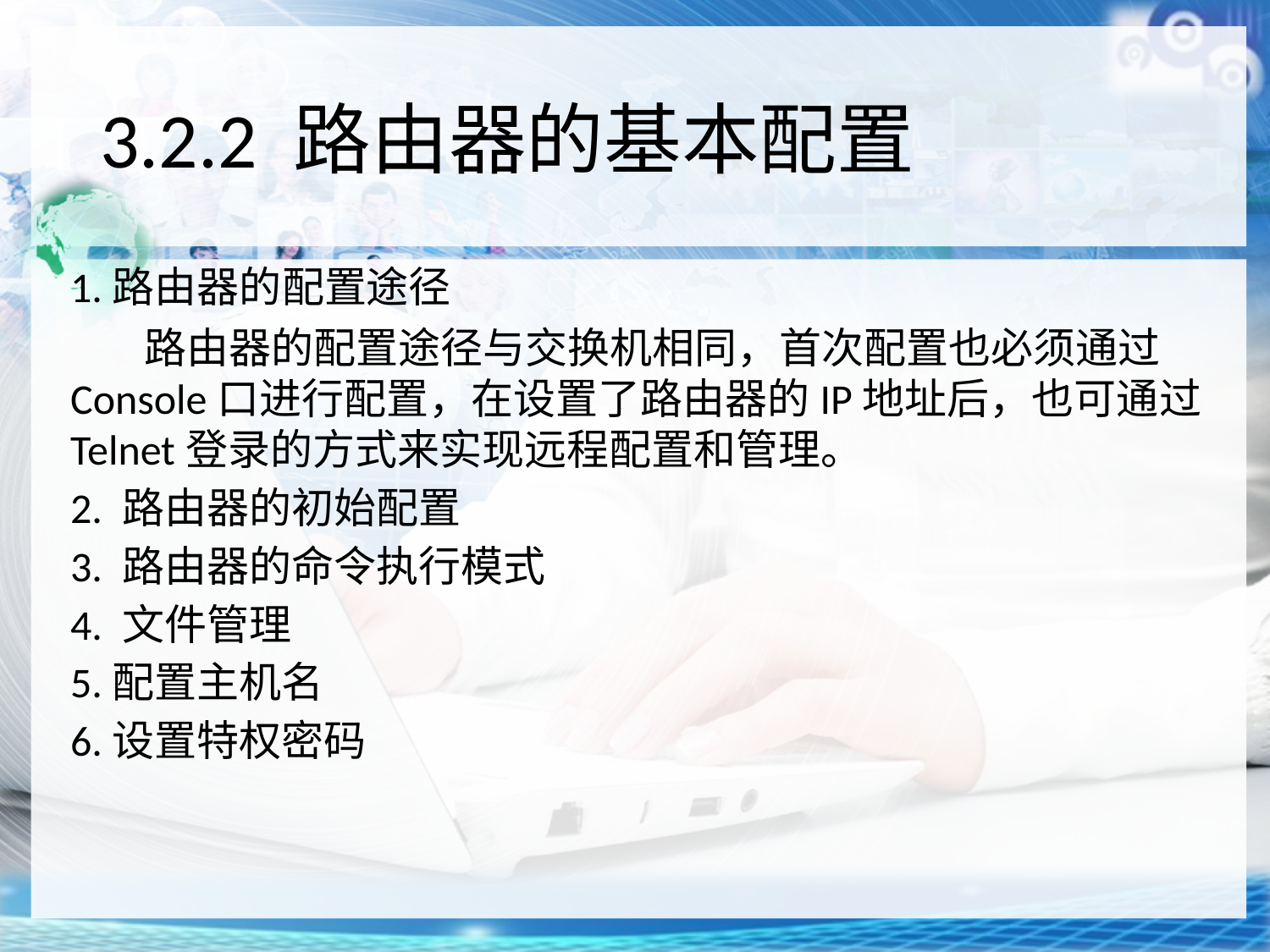

# 3.2.2 路由器的基本配置
1.路由器的配置途径
路由器的配置途径与交换机相同，首次配置也必须通过Console口进行配置，在设置了路由器的IP地址后，也可通过Telnet登录的方式来实现远程配置和管理。
2. 路由器的初始配置
3. 路由器的命令执行模式
4. 文件管理
5.配置主机名
6.设置特权密码